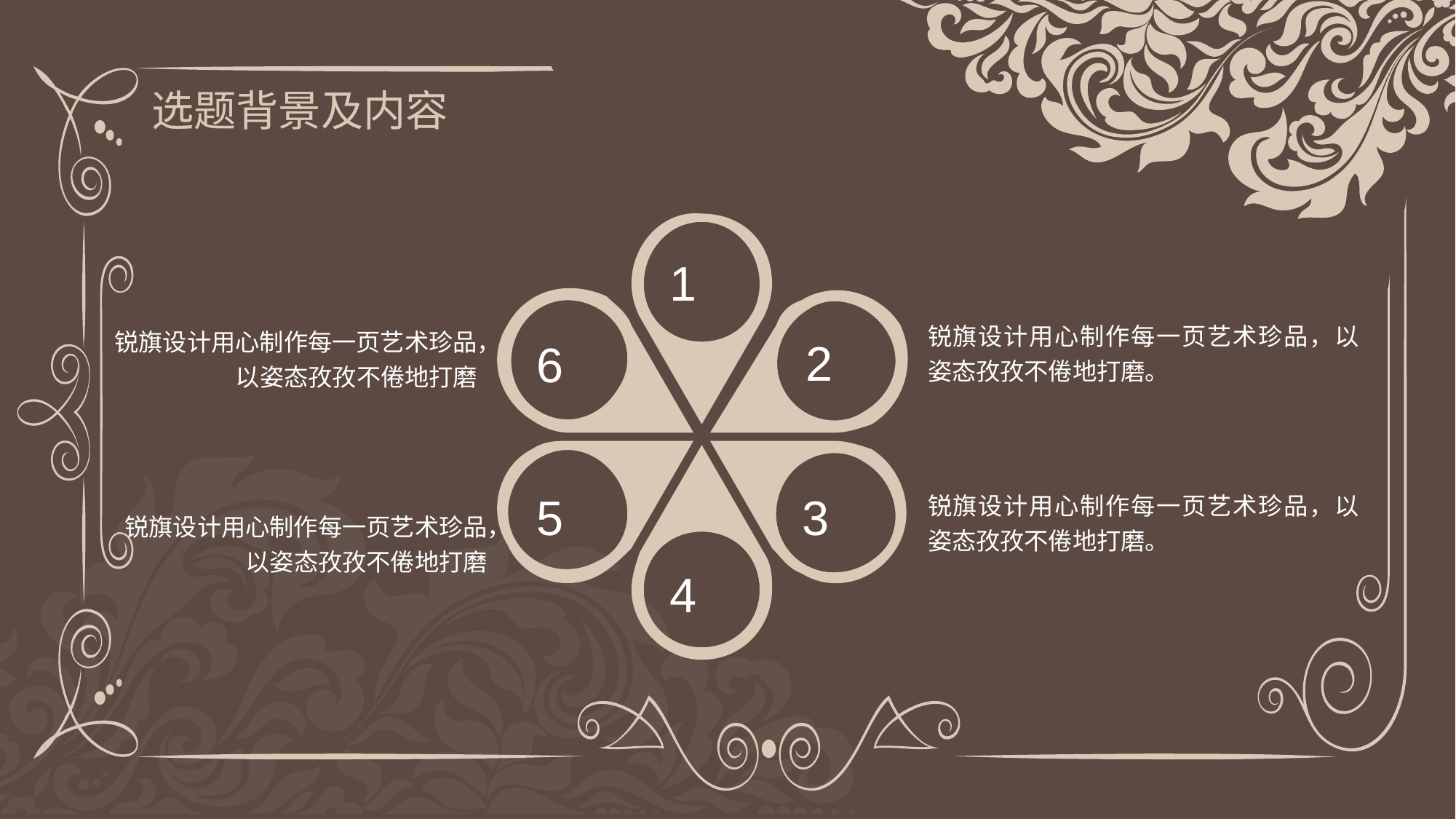

选题背景及内容

1
2
6
5
3
4
锐旗设计用心制作每一页艺术珍品，以姿态孜孜不倦地打磨。
锐旗设计用心制作每一页艺术珍品，以姿态孜孜不倦地打磨
锐旗设计用心制作每一页艺术珍品，以姿态孜孜不倦地打磨。
锐旗设计用心制作每一页艺术珍品，以姿态孜孜不倦地打磨